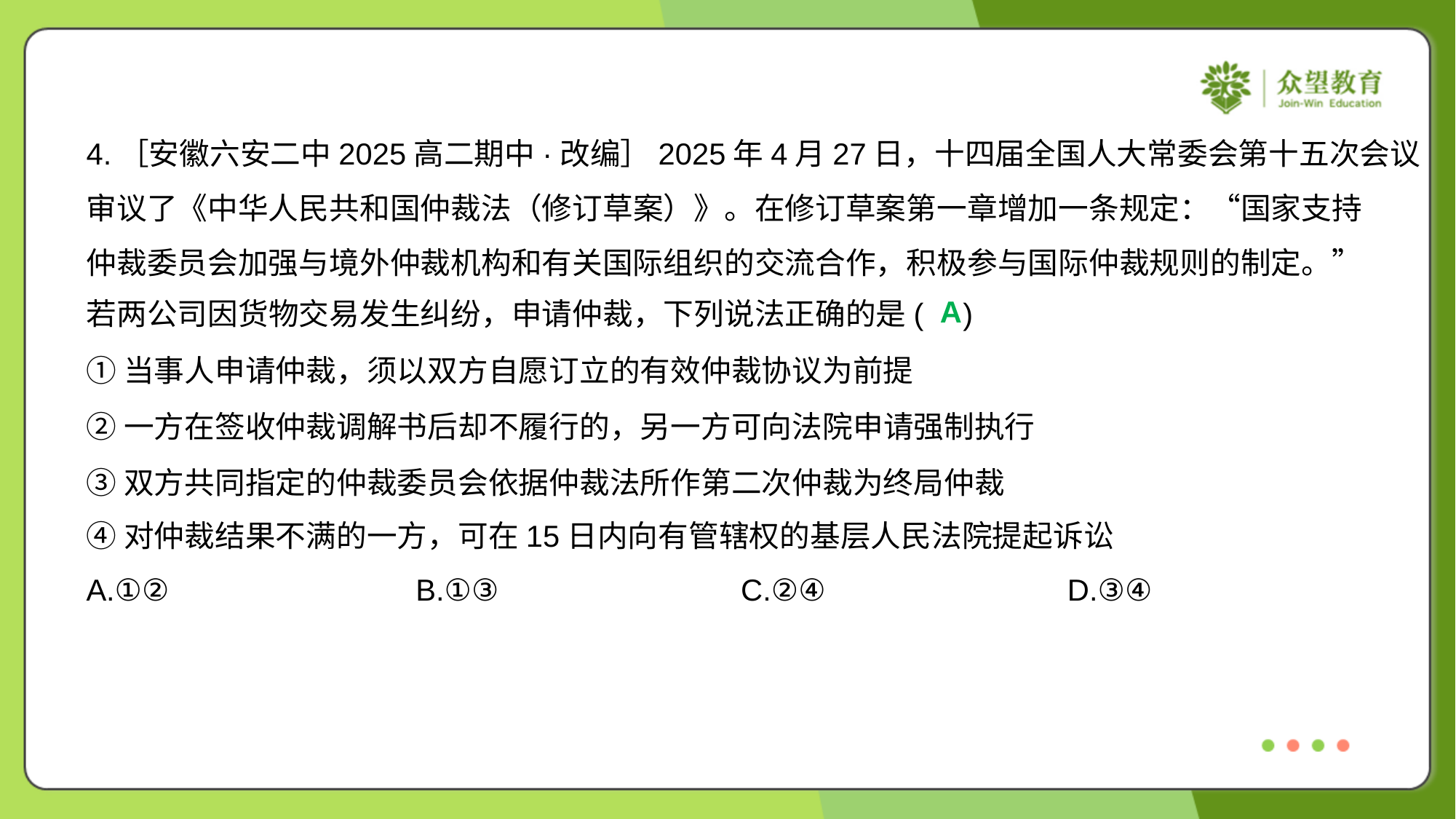

4.［安徽六安二中2025高二期中·改编］2025年4月27日，十四届全国人大常委会第十五次会议
审议了《中华人民共和国仲裁法（修订草案）》。在修订草案第一章增加一条规定：“国家支持
仲裁委员会加强与境外仲裁机构和有关国际组织的交流合作，积极参与国际仲裁规则的制定。”
若两公司因货物交易发生纠纷，申请仲裁，下列说法正确的是(     )
A
①当事人申请仲裁，须以双方自愿订立的有效仲裁协议为前提
②一方在签收仲裁调解书后却不履行的，另一方可向法院申请强制执行
③双方共同指定的仲裁委员会依据仲裁法所作第二次仲裁为终局仲裁
④对仲裁结果不满的一方，可在15日内向有管辖权的基层人民法院提起诉讼
A.①②	B.①③	C.②④	D.③④